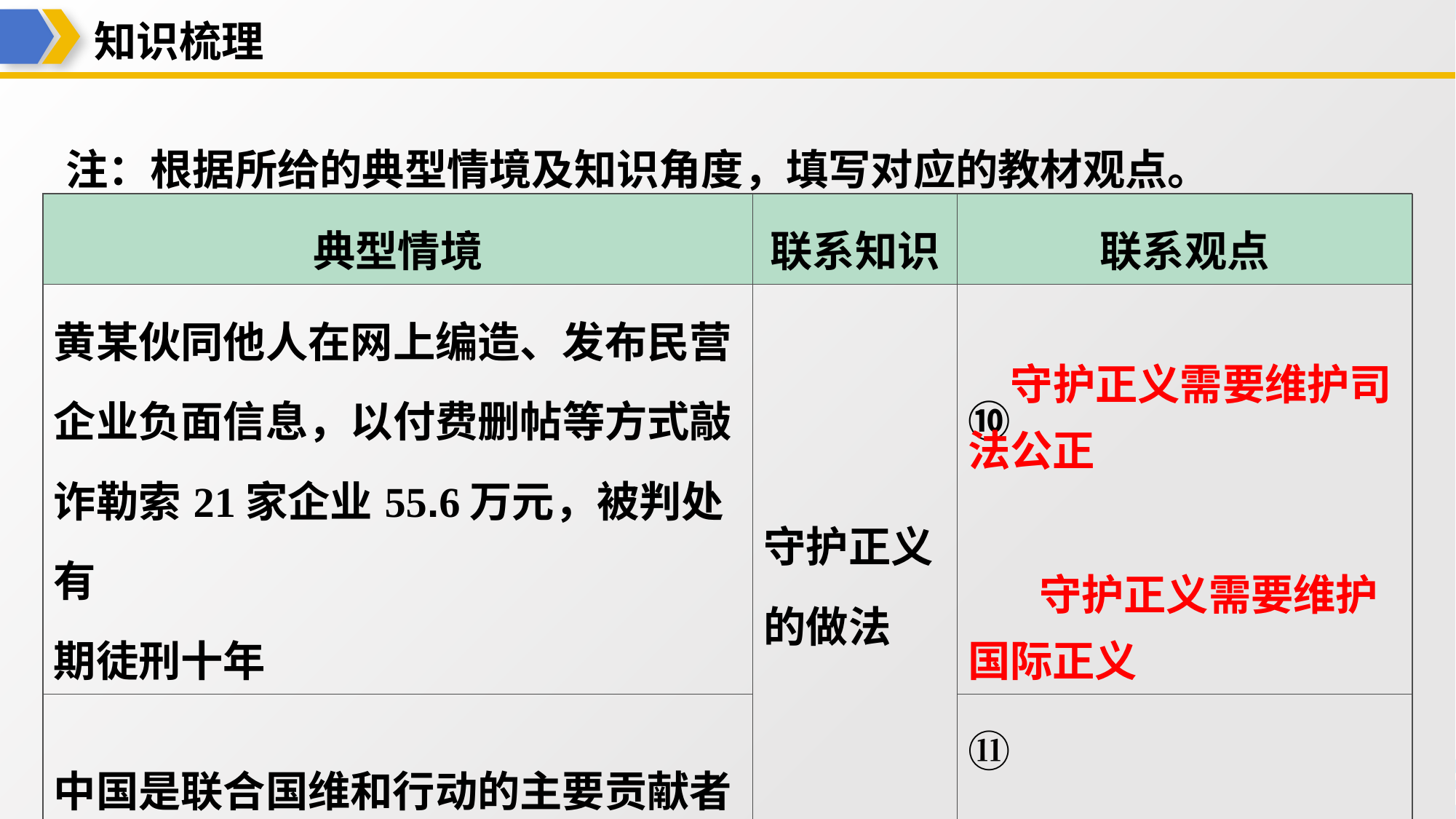

知识梳理
注：根据所给的典型情境及知识角度，填写对应的教材观点。
| 典型情境 | 联系知识 | 联系观点 |
| --- | --- | --- |
| 黄某伙同他人在网上编造、发布民营 企业负面信息，以付费删帖等方式敲 诈勒索21家企业55.6万元，被判处有 期徒刑十年 | 守护正义 的做法 | ⑩守护正义需要维护司 法公正 |
| 中国是联合国维和行动的主要贡献者 |  | ⑪ 守护正义需要维护 国际正义 |
守护正义需要维护司
法公正
守护正义需要维护
国际正义